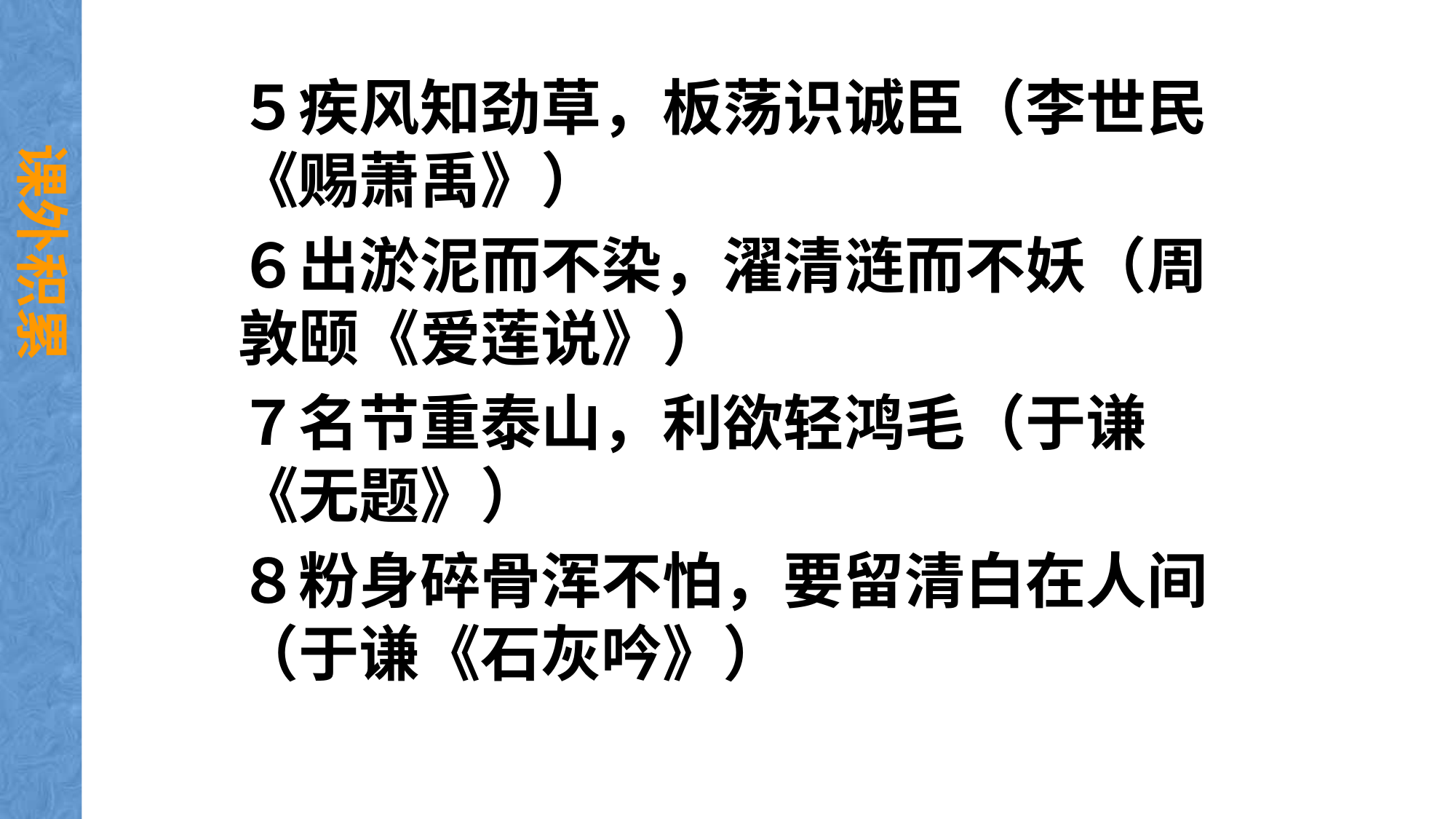

５疾风知劲草，板荡识诚臣（李世民《赐萧禹》）
６出淤泥而不染，濯清涟而不妖（周敦颐《爱莲说》）
７名节重泰山，利欲轻鸿毛（于谦《无题》）
８粉身碎骨浑不怕，要留清白在人间（于谦《石灰吟》）

课外积累